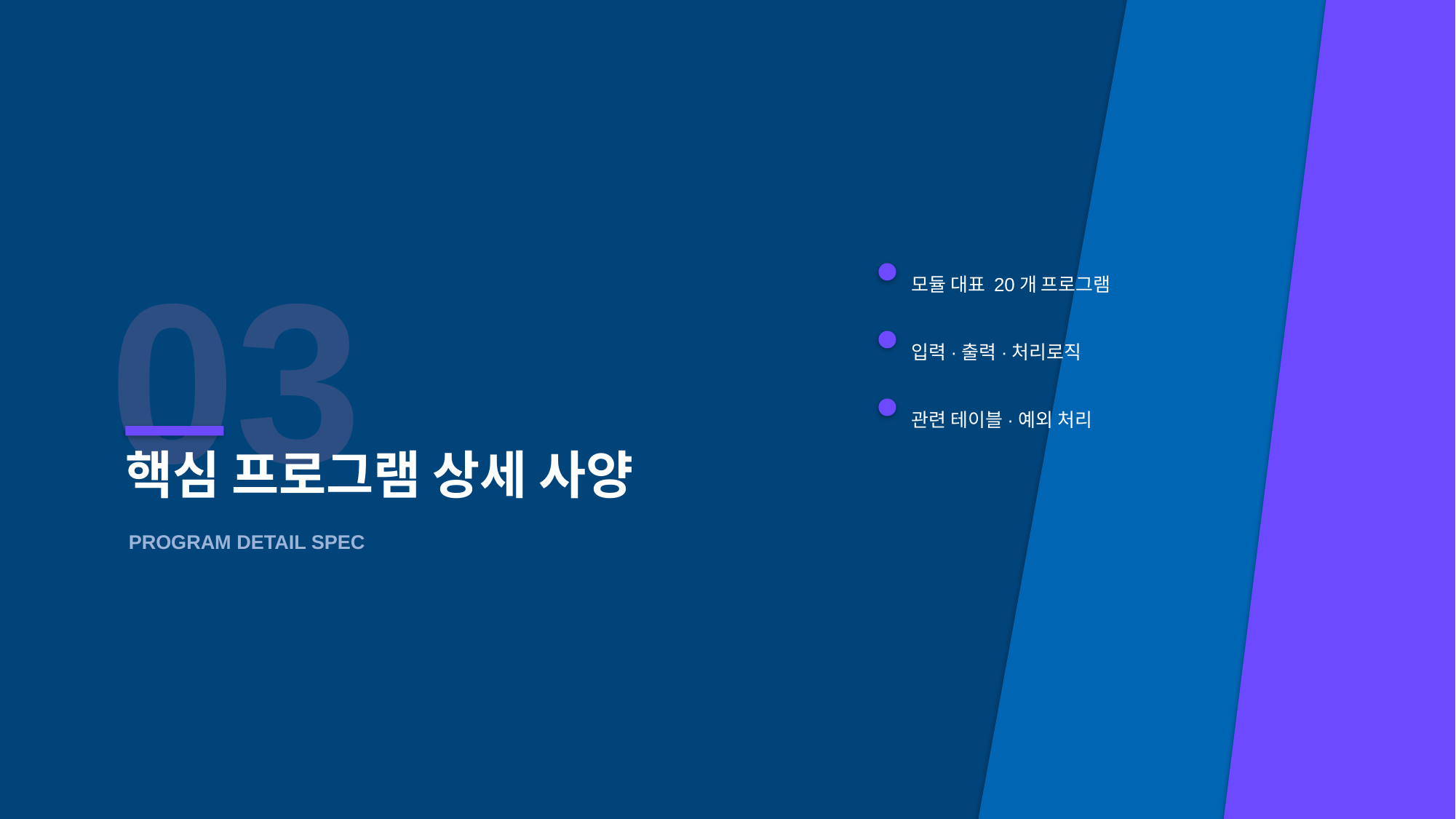

03
모듈 대표 20개 프로그램

입력·출력·처리로직

관련 테이블·예외 처리

핵심 프로그램 상세 사양
PROGRAM DETAIL SPEC